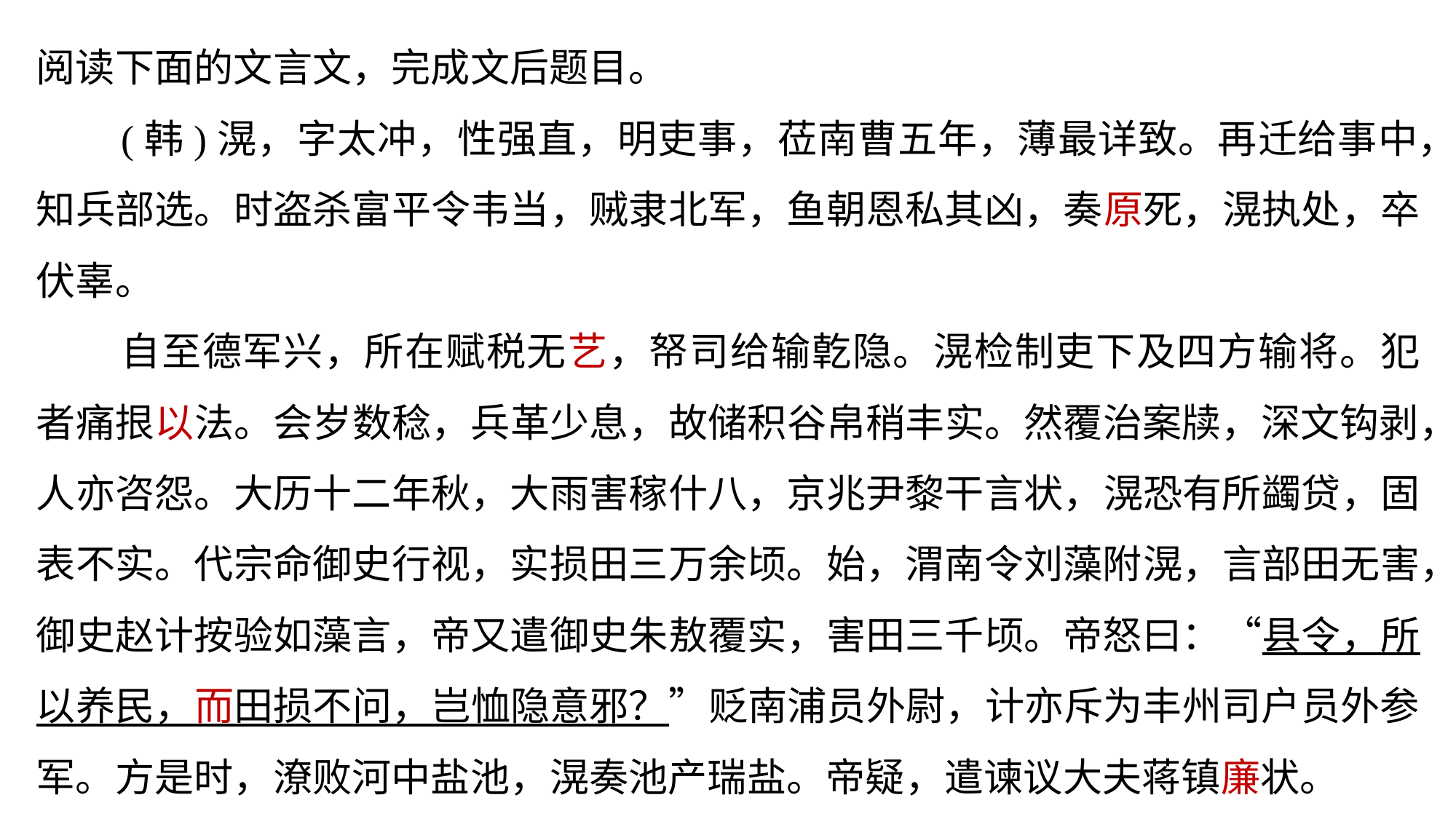

阅读下面的文言文，完成文后题目。
(韩)滉，字太冲，性强直，明吏事，莅南曹五年，薄最详致。再迁给事中，知兵部选。时盗杀富平令韦当，贼隶北军，鱼朝恩私其凶，奏原死，滉执处，卒伏辜。
自至德军兴，所在赋税无艺，帑司给输亁隐。滉检制吏下及四方输将。犯者痛拫以法。会岁数稔，兵革少息，故储积谷帛稍丰实。然覆治案牍，深文钩剥，人亦咨怨。大历十二年秋，大雨害稼什八，京兆尹黎干言状，滉恐有所蠲贷，固表不实。代宗命御史行视，实损田三万余顷。始，渭南令刘藻附滉，言部田无害，御史赵计按验如藻言，帝又遣御史朱敖覆实，害田三千顷。帝怒曰：“县令，所以养民，而田损不问，岂恤隐意邪？”贬南浦员外尉，计亦斥为丰州司户员外参军。方是时，潦败河中盐池，滉奏池产瑞盐。帝疑，遣谏议大夫蒋镇廉状。